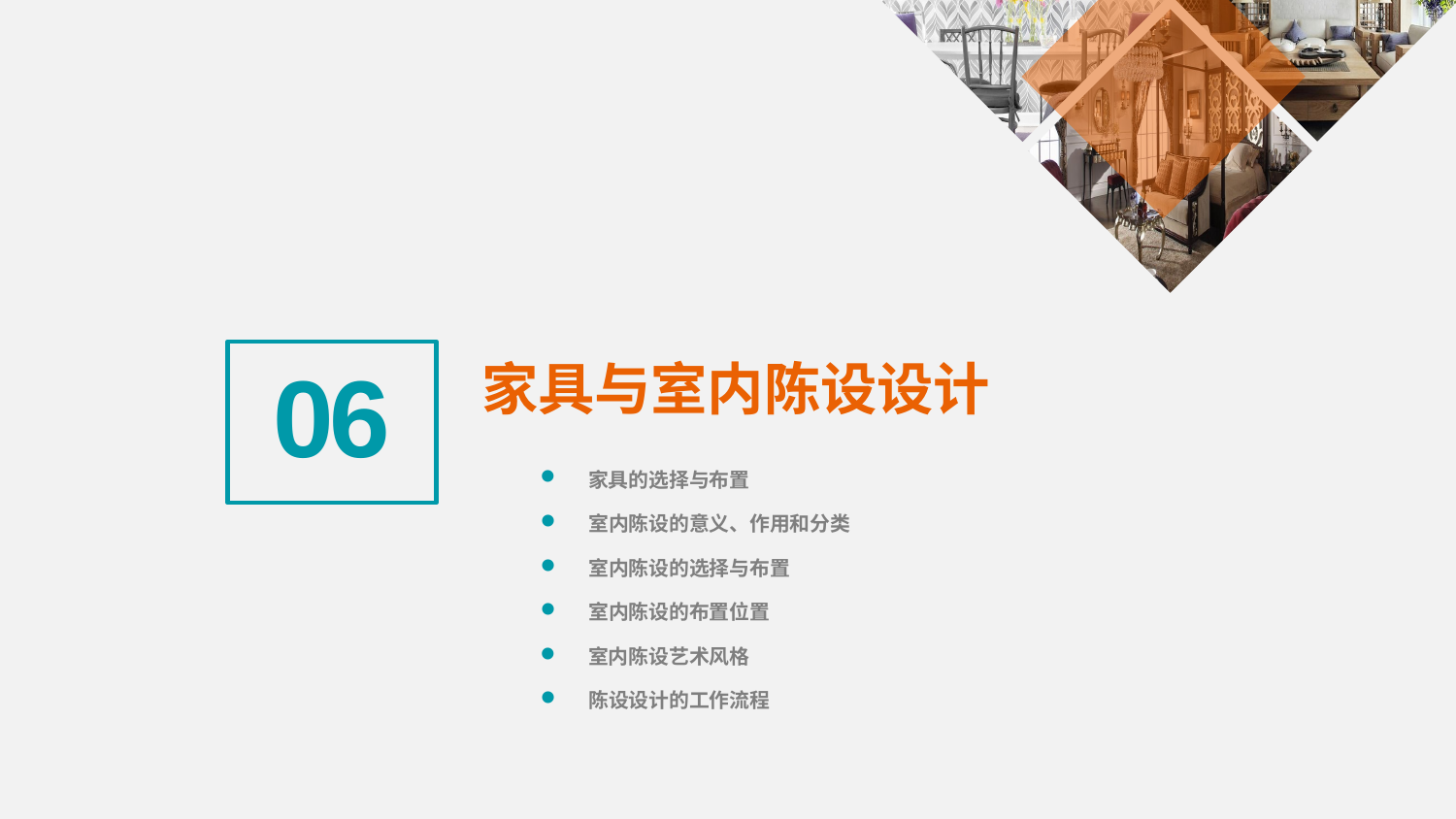

06
家具与室内陈设设计

  家具的选择与布置
  室内陈设的意义、作用和分类
  室内陈设的选择与布置
  室内陈设的布置位置
  室内陈设艺术风格
  陈设设计的工作流程